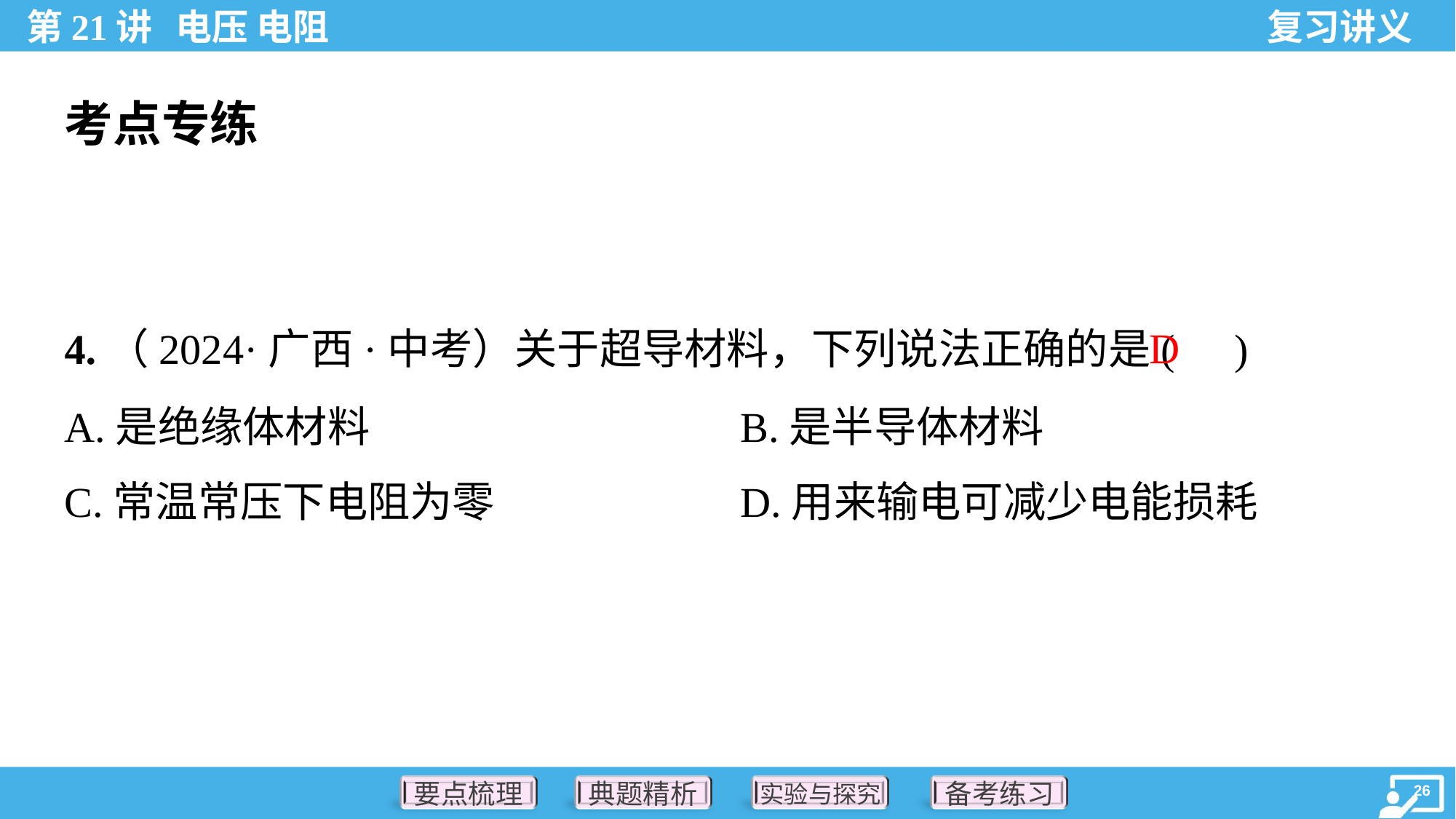

考点专练
D
4.（2024·广西·中考）关于超导材料，下列说法正确的是(     )
A.是绝缘体材料	B.是半导体材料
C.常温常压下电阻为零	D.用来输电可减少电能损耗